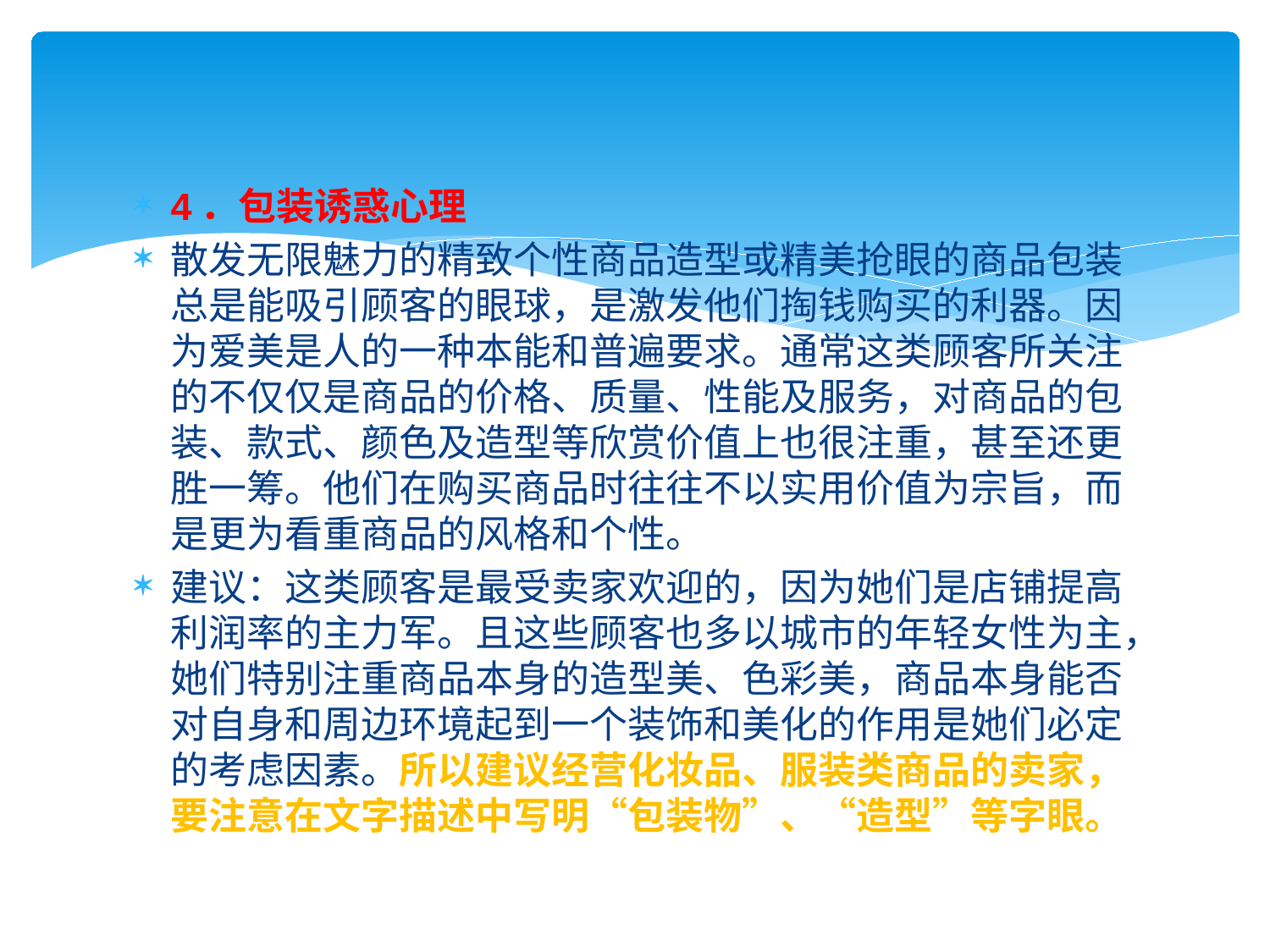

4．包装诱惑心理
散发无限魅力的精致个性商品造型或精美抢眼的商品包装总是能吸引顾客的眼球，是激发他们掏钱购买的利器。因为爱美是人的一种本能和普遍要求。通常这类顾客所关注的不仅仅是商品的价格、质量、性能及服务，对商品的包装、款式、颜色及造型等欣赏价值上也很注重，甚至还更胜一筹。他们在购买商品时往往不以实用价值为宗旨，而是更为看重商品的风格和个性。
建议：这类顾客是最受卖家欢迎的，因为她们是店铺提高利润率的主力军。且这些顾客也多以城市的年轻女性为主，她们特别注重商品本身的造型美、色彩美，商品本身能否对自身和周边环境起到一个装饰和美化的作用是她们必定的考虑因素。所以建议经营化妆品、服装类商品的卖家，要注意在文字描述中写明“包装物”、“造型”等字眼。